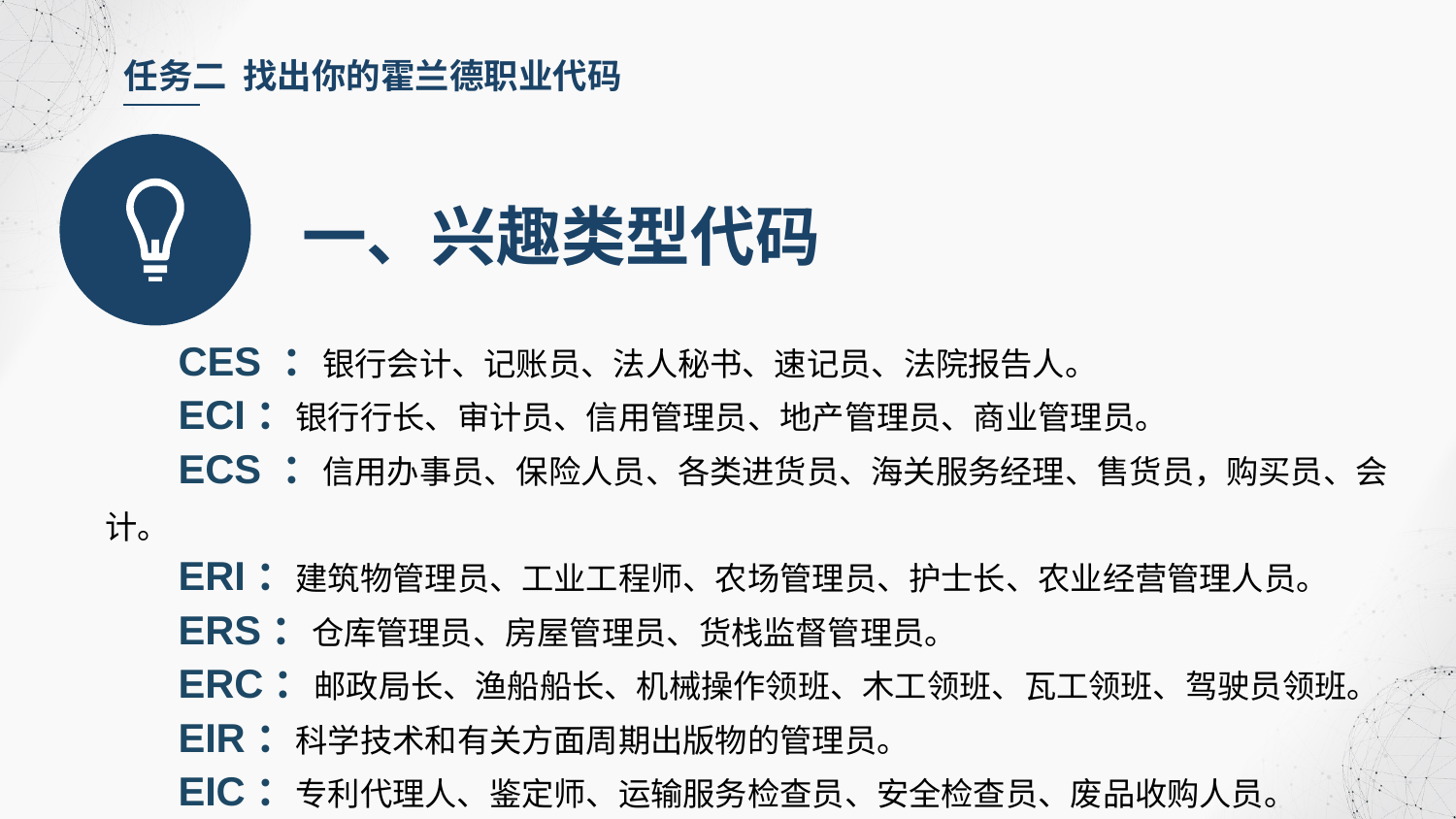

任务二  找出你的霍兰德职业代码

一、兴趣类型代码
CES ：银行会计、记账员、法人秘书、速记员、法院报告人。
ECI：银行行长、审计员、信用管理员、地产管理员、商业管理员。
ECS ：信用办事员、保险人员、各类进货员、海关服务经理、售货员，购买员、会计。
ERI：建筑物管理员、工业工程师、农场管理员、护士长、农业经营管理人员。
ERS：仓库管理员、房屋管理员、货栈监督管理员。
ERC：邮政局长、渔船船长、机械操作领班、木工领班、瓦工领班、驾驶员领班。
EIR：科学技术和有关方面周期出版物的管理员。
EIC：专利代理人、鉴定师、运输服务检查员、安全检查员、废品收购人员。